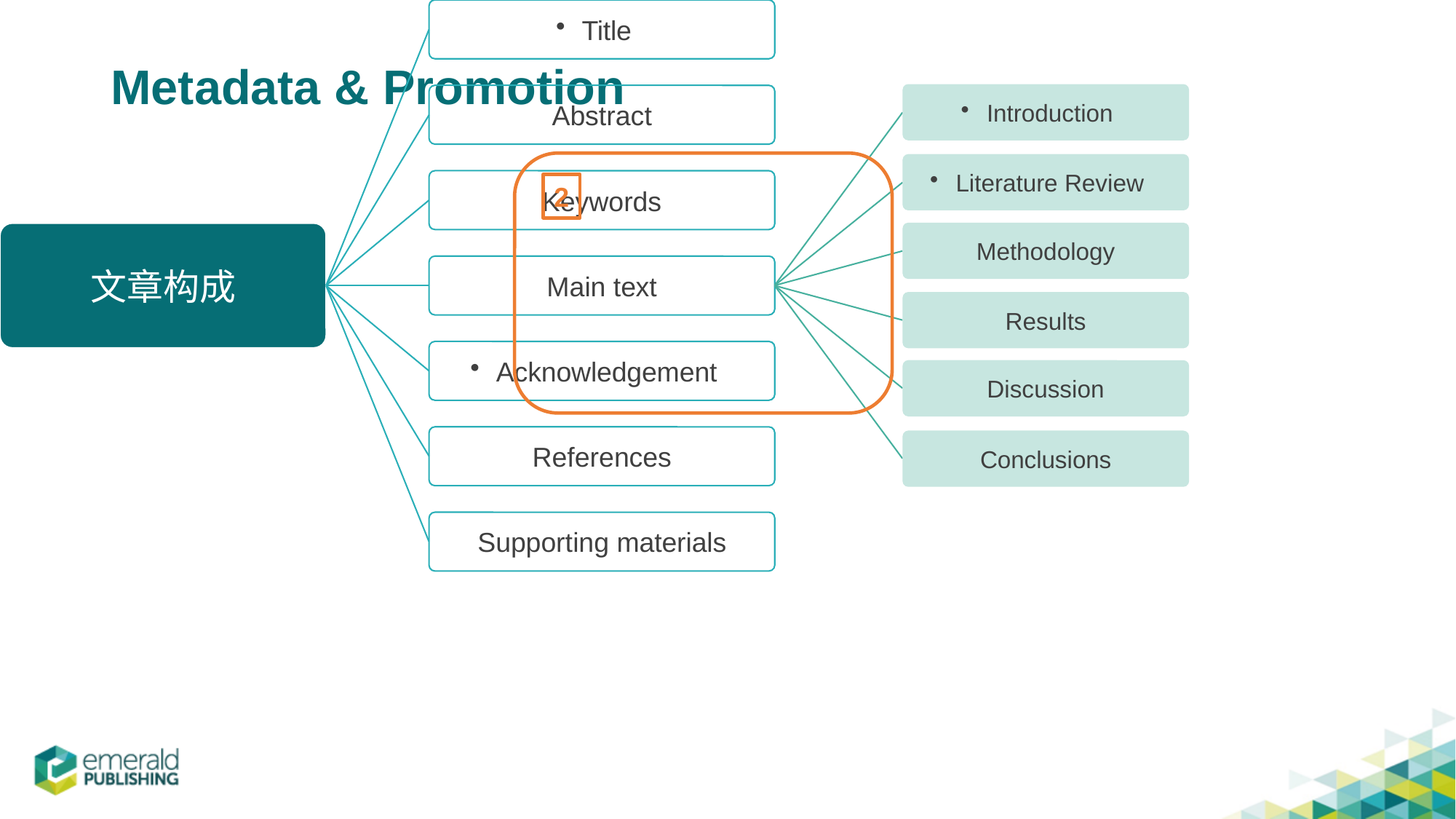

# Metadata & Promotion

文章构成

Title

Abstract

Keywords

Main text

Introduction

Literature Review

Methodology

Results

Discussion

Conclusions

Acknowledgement

References

Supporting materials
2